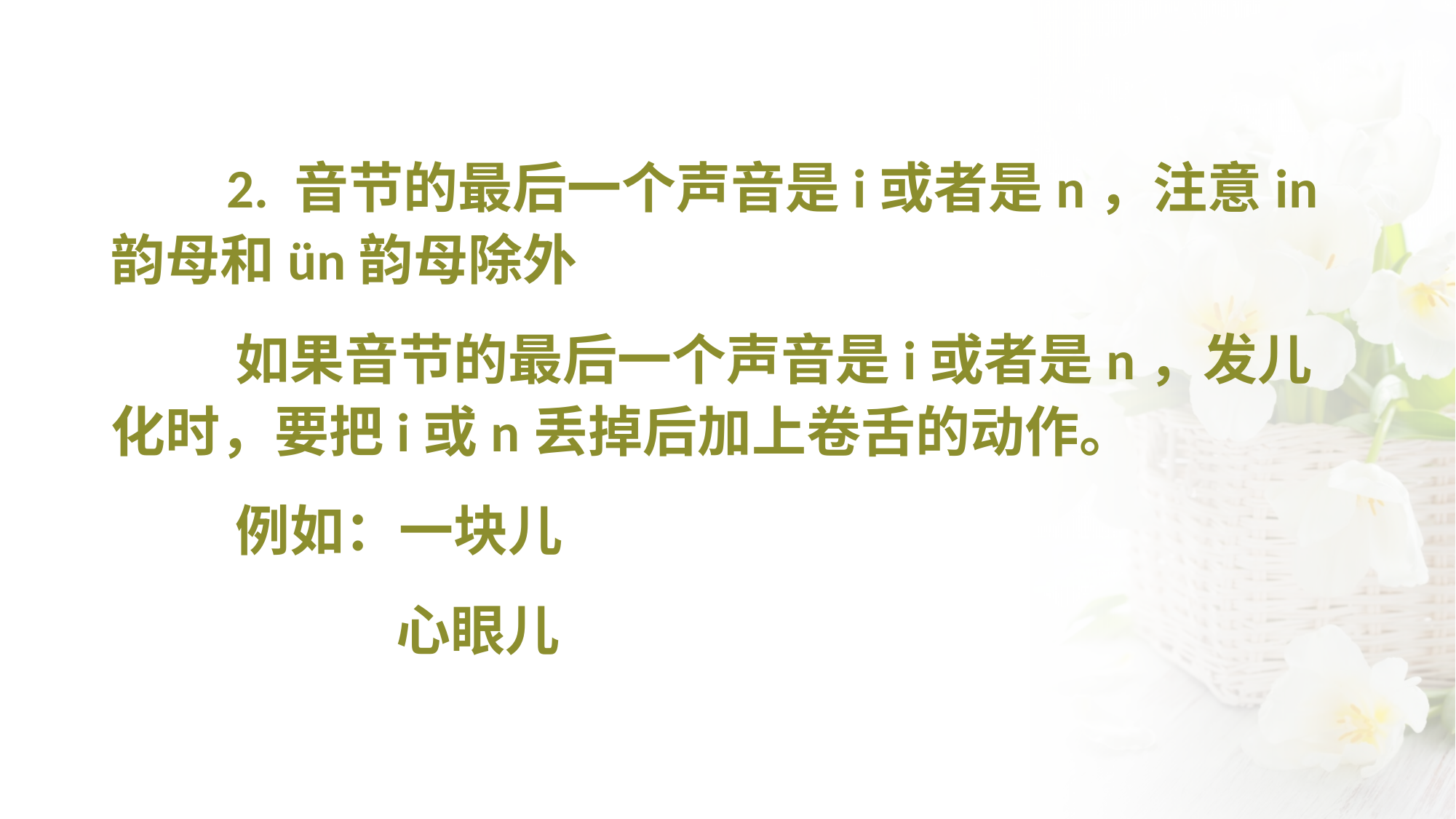

2. 音节的最后一个声音是i或者是n，注意in韵母和ün韵母除外
         如果音节的最后一个声音是i或者是n，发儿化时，要把i或n丢掉后加上卷舌的动作。
         例如：一块儿
                      心眼儿